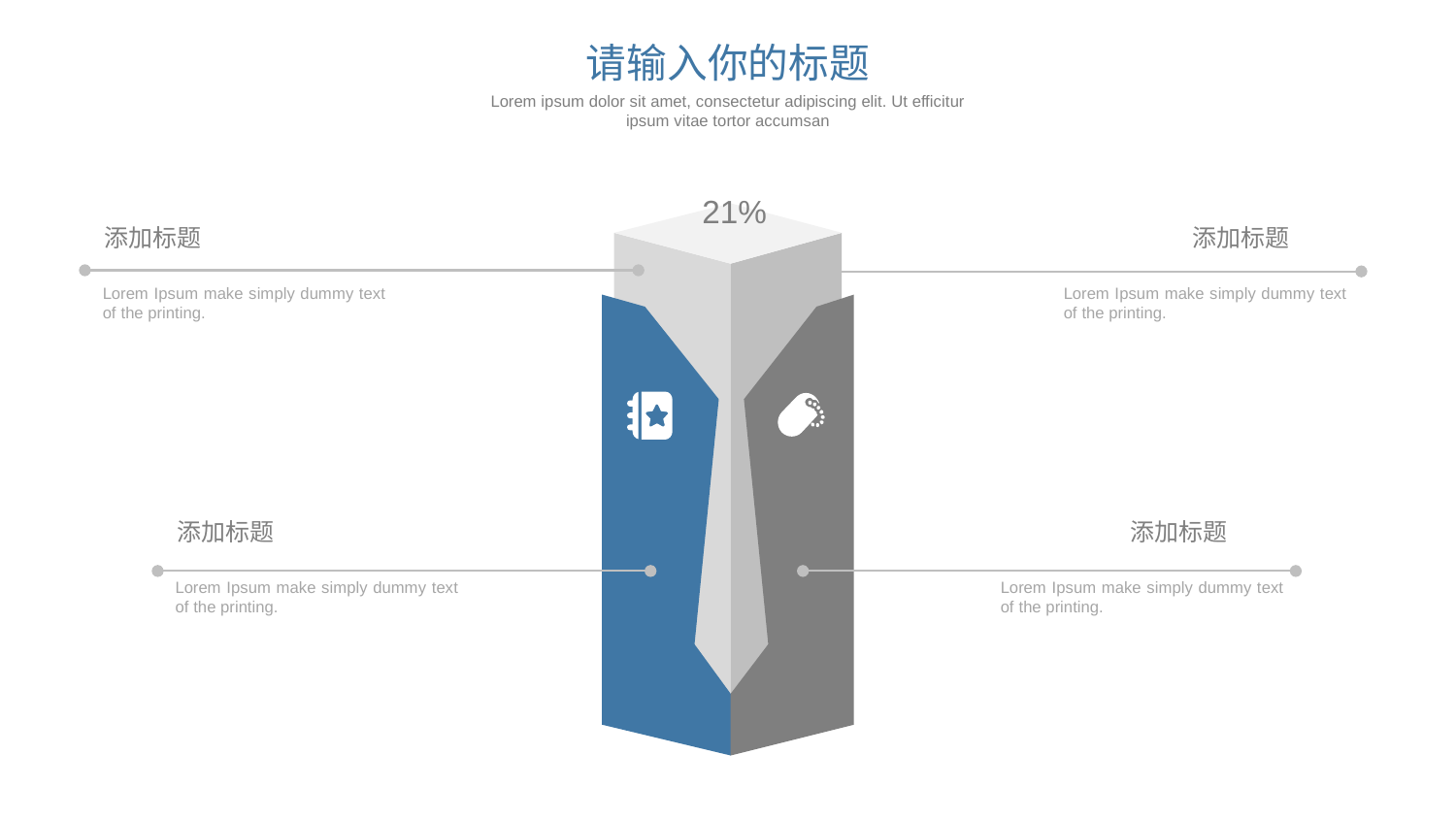

请输入你的标题
Lorem ipsum dolor sit amet, consectetur adipiscing elit. Ut efficitur ipsum vitae tortor accumsan
21%

添加标题
添加标题

Lorem Ipsum make simply dummy text of the printing.
Lorem Ipsum make simply dummy text of the printing.

添加标题
添加标题
Lorem Ipsum make simply dummy text of the printing.
Lorem Ipsum make simply dummy text of the printing.